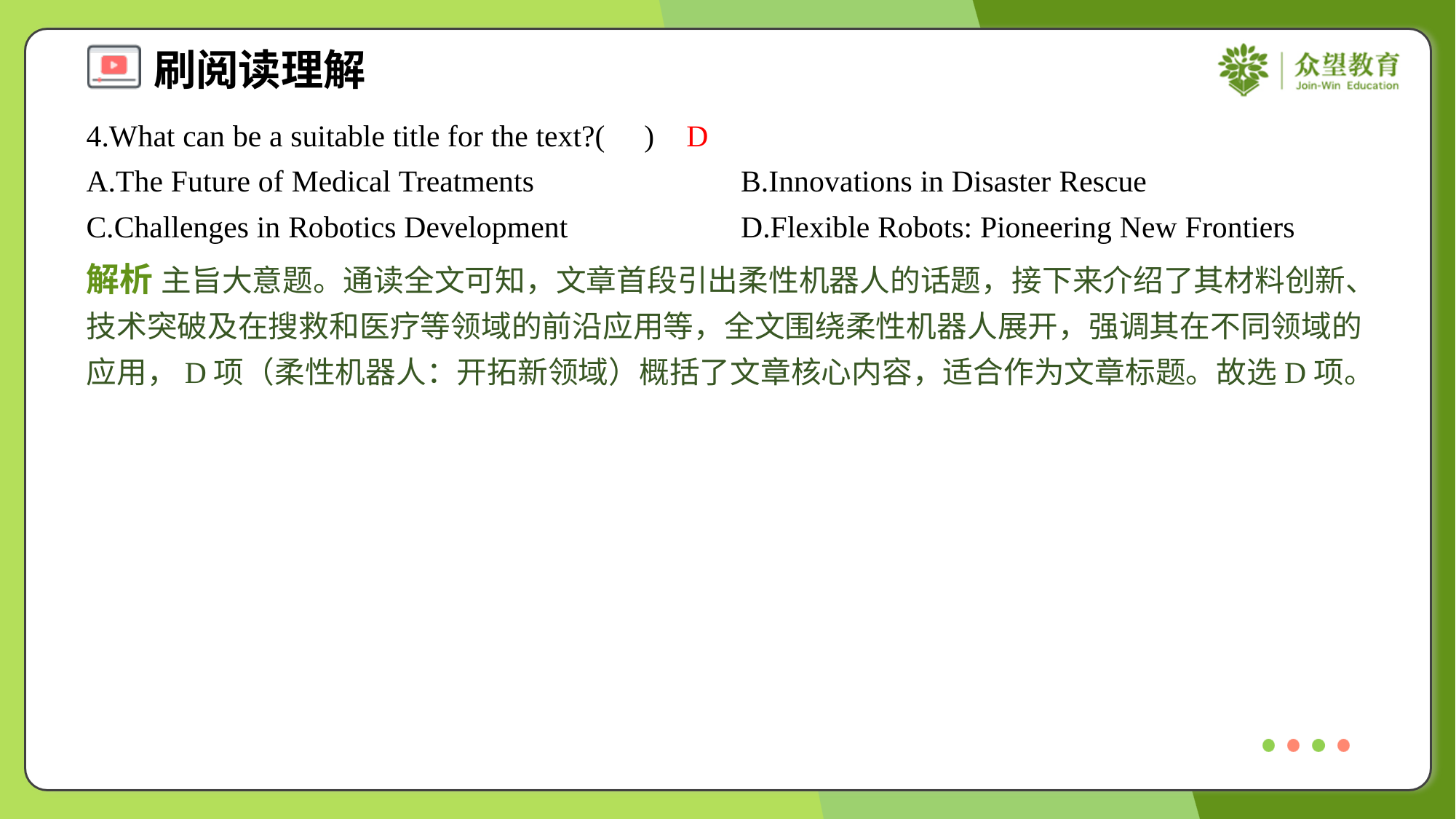

4.What can be a suitable title for the text?(     )
D
A.The Future of Medical Treatments	B.Innovations in Disaster Rescue
C.Challenges in Robotics Development	D.Flexible Robots: Pioneering New Frontiers
解析 主旨大意题。通读全文可知，文章首段引出柔性机器人的话题，接下来介绍了其材料创新、技术突破及在搜救和医疗等领域的前沿应用等，全文围绕柔性机器人展开，强调其在不同领域的应用，D项（柔性机器人：开拓新领域）概括了文章核心内容，适合作为文章标题。故选D项。